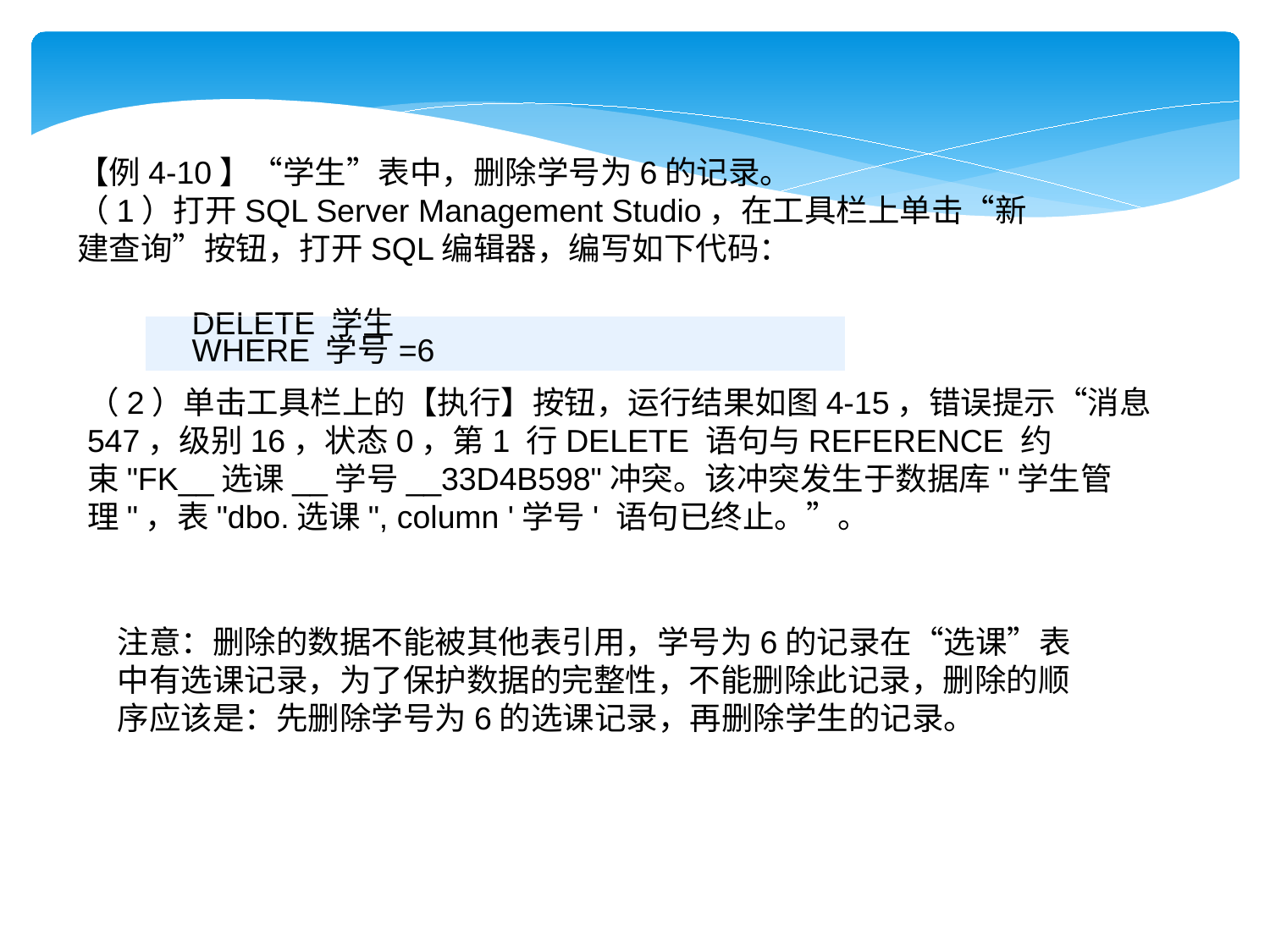

【例4-10】“学生”表中，删除学号为6的记录。
（1）打开SQL Server Management Studio，在工具栏上单击“新建查询”按钮，打开SQL编辑器，编写如下代码：
| DELETE 学生 WHERE 学号=6 |
| --- |
（2）单击工具栏上的【执行】按钮，运行结果如图4-15，错误提示“消息547，级别16，状态0，第1 行DELETE 语句与REFERENCE 约束"FK__选课__学号__33D4B598"冲突。该冲突发生于数据库"学生管理"，表"dbo.选课", column '学号' 语句已终止。”。
注意：删除的数据不能被其他表引用，学号为6的记录在“选课”表中有选课记录，为了保护数据的完整性，不能删除此记录，删除的顺序应该是：先删除学号为6的选课记录，再删除学生的记录。